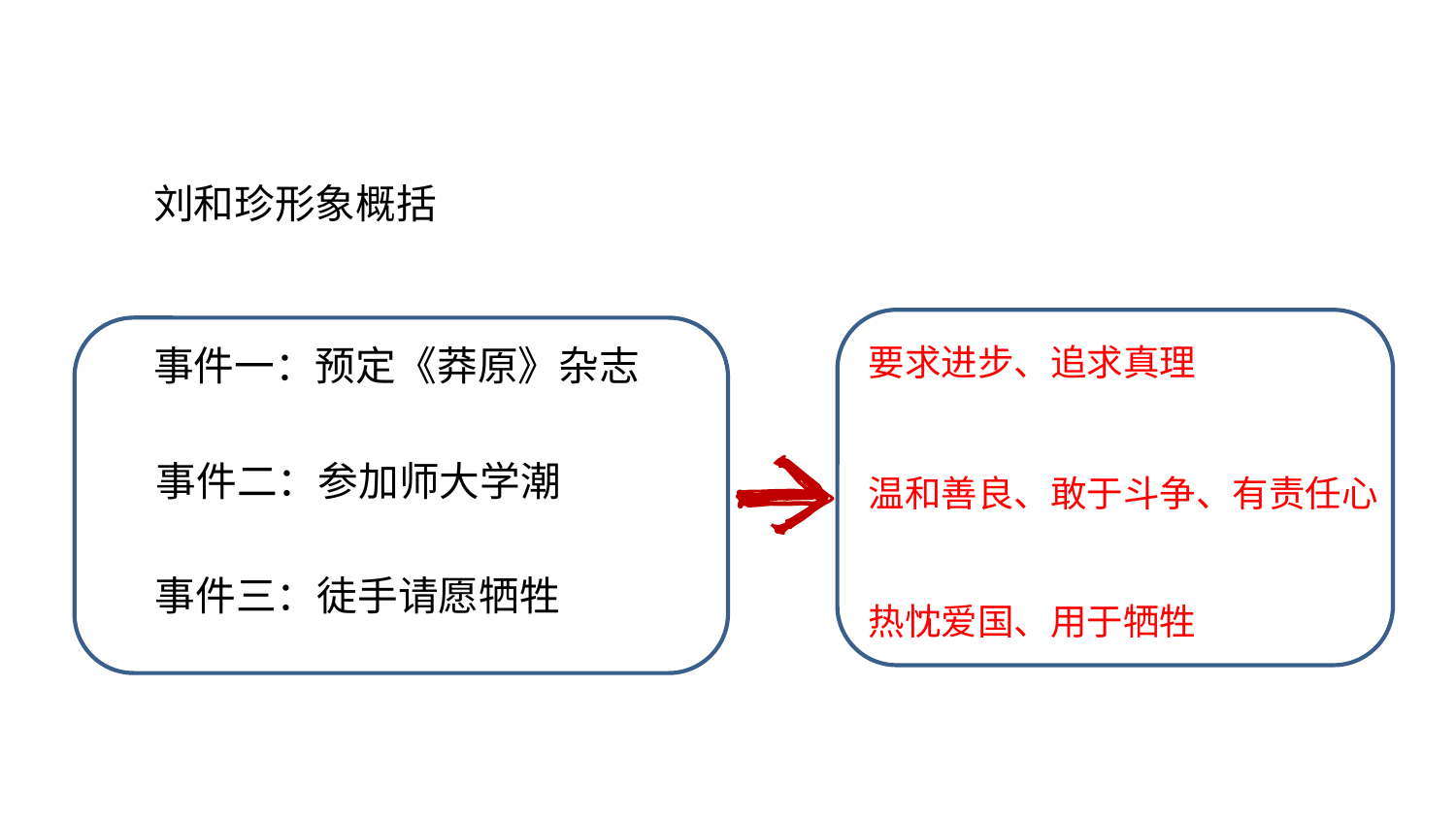

归纳概括
刘和珍形象概括

要求进步、追求真理
事件一：预定《莽原》杂志
事件二：参加师大学潮

温和善良、敢于斗争、有责任心
事件三：徒手请愿牺牲
热忱爱国、用于牺牲